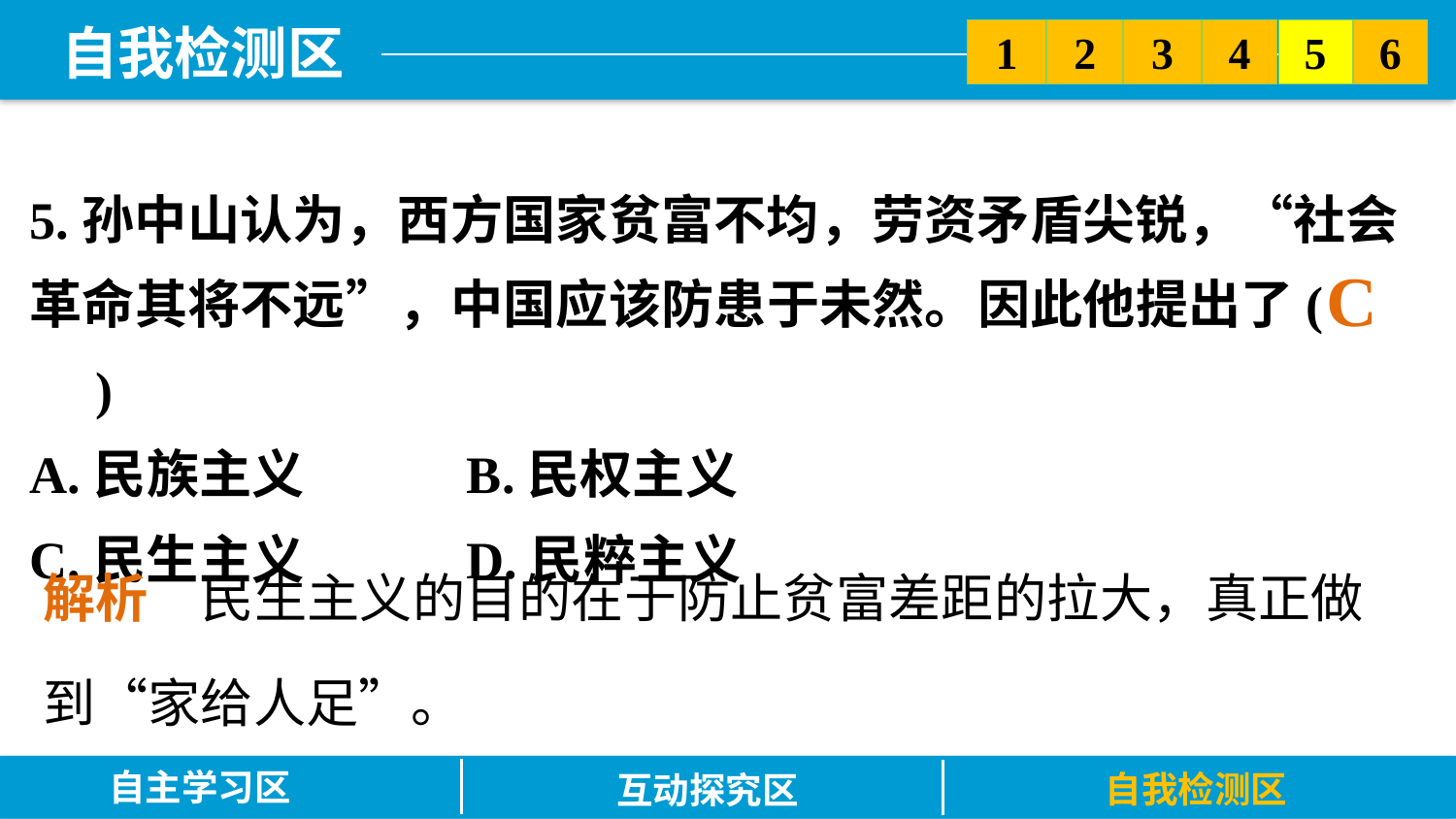

5
6
2
3
1
4
5.孙中山认为，西方国家贫富不均，劳资矛盾尖锐，“社会革命其将不远”，中国应该防患于未然。因此他提出了(　　)
A.民族主义		B.民权主义
C.民生主义		D.民粹主义
C
解析　民生主义的目的在于防止贫富差距的拉大，真正做到“家给人足”。
自主学习区
自我检测区
互动探究区